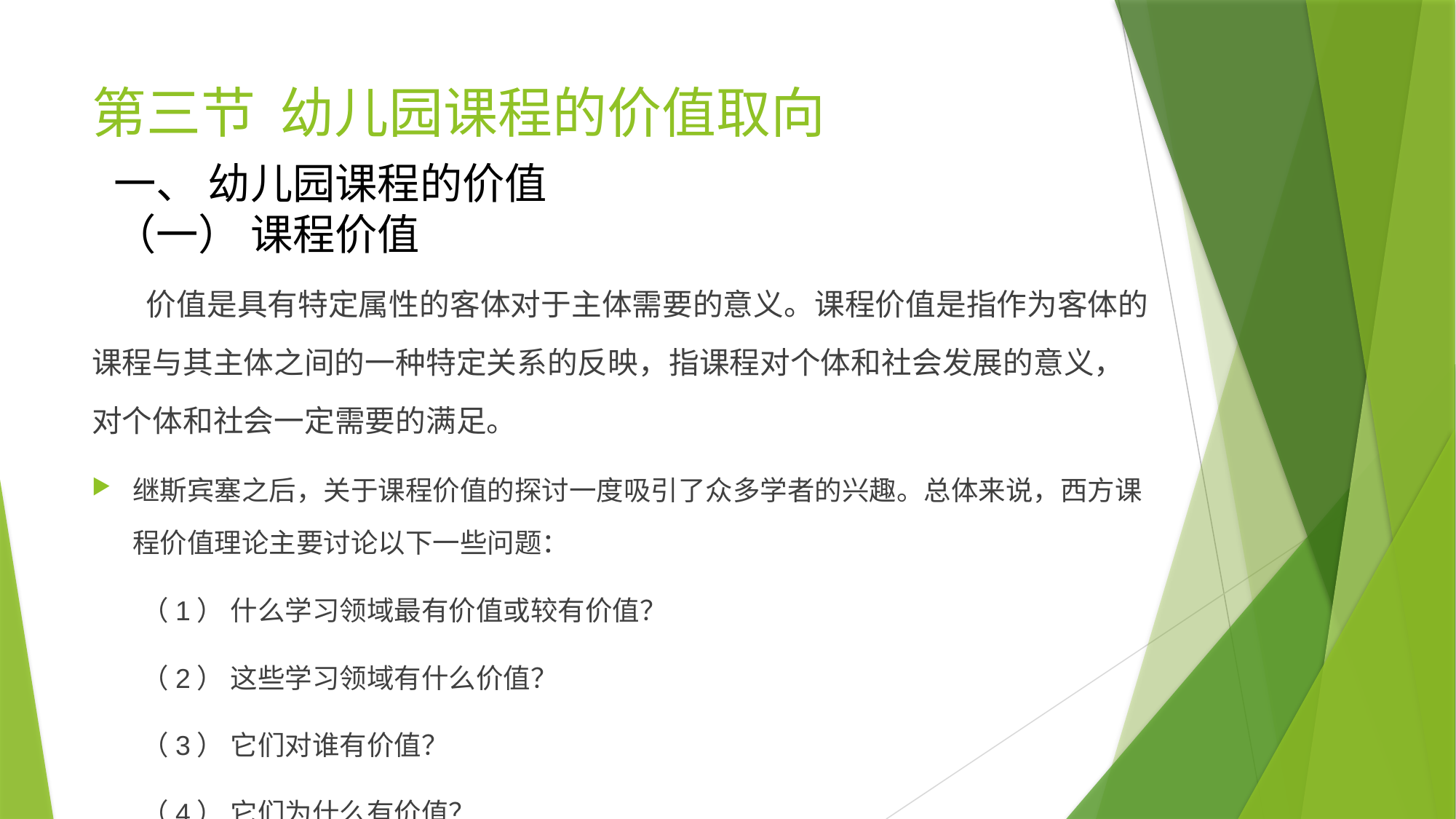

# 第三节  幼儿园课程的价值取向
一、 幼儿园课程的价值
（一） 课程价值
       价值是具有特定属性的客体对于主体需要的意义。课程价值是指作为客体的课程与其主体之间的一种特定关系的反映，指课程对个体和社会发展的意义，对个体和社会一定需要的满足。
继斯宾塞之后，关于课程价值的探讨一度吸引了众多学者的兴趣。总体来说，西方课程价值理论主要讨论以下一些问题：
       （1） 什么学习领域最有价值或较有价值？
       （2） 这些学习领域有什么价值？
       （3） 它们对谁有价值？
       （4） 它们为什么有价值？